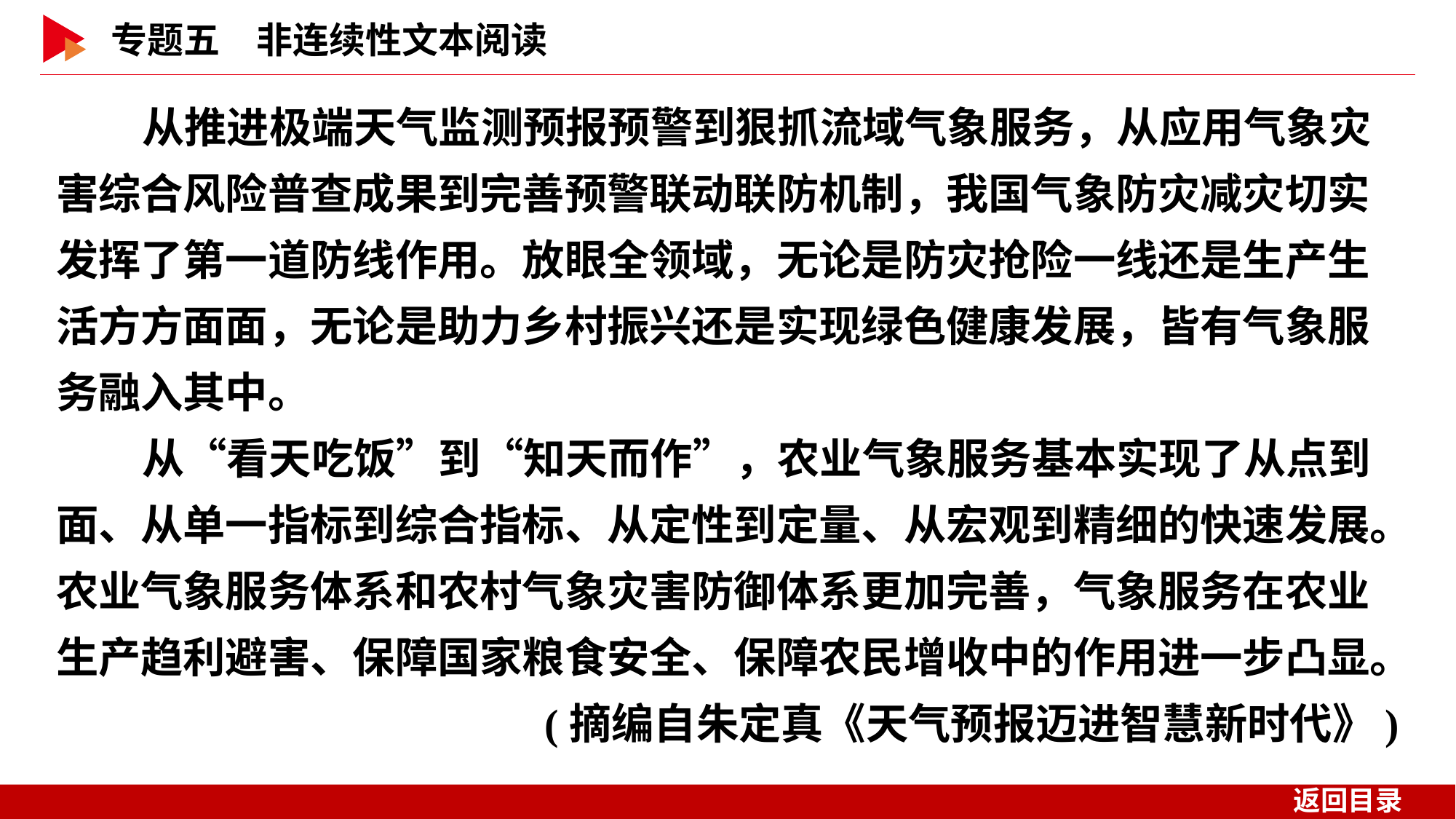

从推进极端天气监测预报预警到狠抓流域气象服务，从应用气象灾害综合风险普查成果到完善预警联动联防机制，我国气象防灾减灾切实发挥了第一道防线作用。放眼全领域，无论是防灾抢险一线还是生产生活方方面面，无论是助力乡村振兴还是实现绿色健康发展，皆有气象服务融入其中。
从“看天吃饭”到“知天而作”，农业气象服务基本实现了从点到面、从单一指标到综合指标、从定性到定量、从宏观到精细的快速发展。农业气象服务体系和农村气象灾害防御体系更加完善，气象服务在农业生产趋利避害、保障国家粮食安全、保障农民增收中的作用进一步凸显。
(摘编自朱定真《天气预报迈进智慧新时代》)